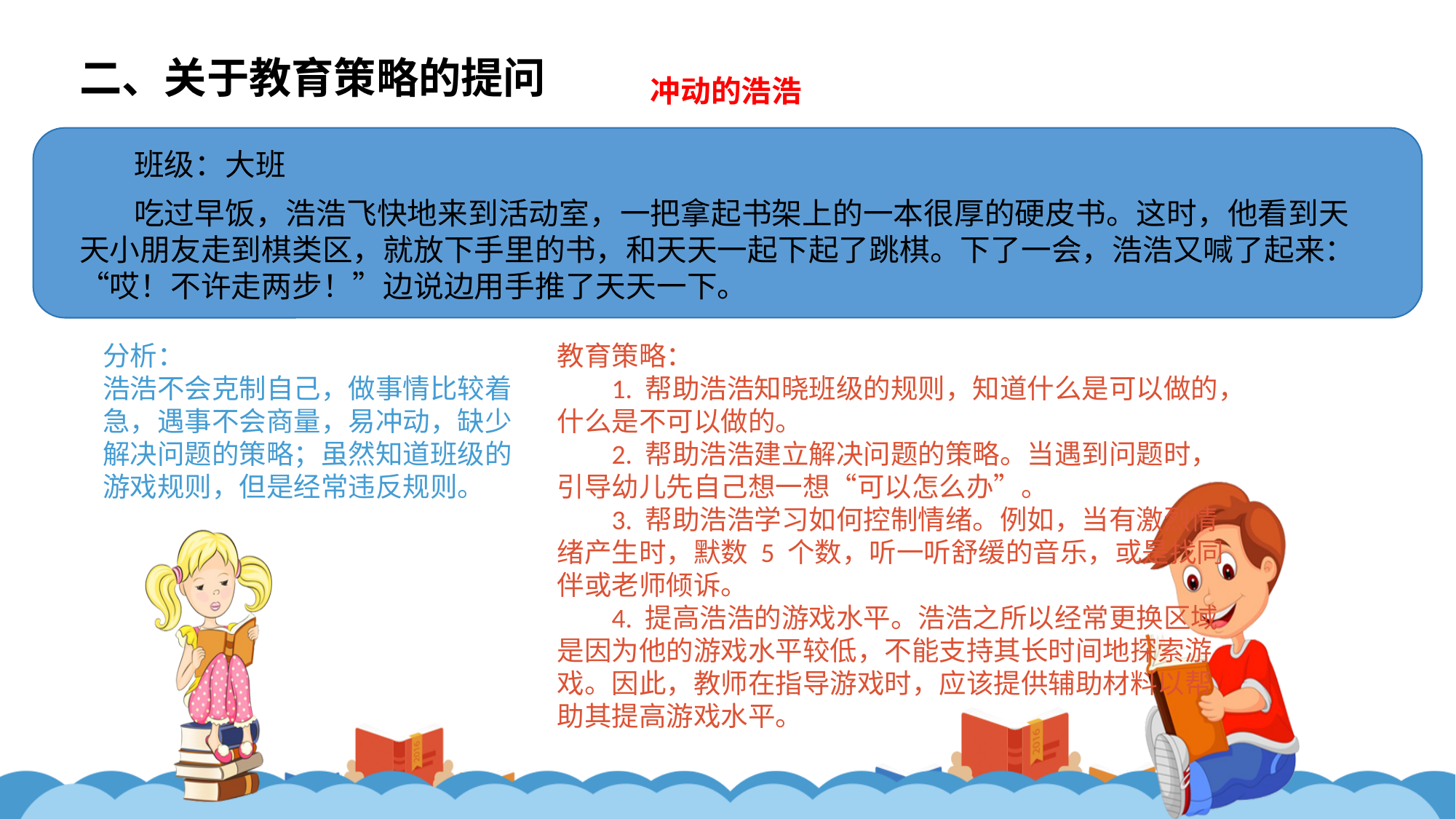

二、关于教育策略的提问
冲动的浩浩

班级：大班
吃过早饭，浩浩飞快地来到活动室，一把拿起书架上的一本很厚的硬皮书。这时，他看到天天小朋友走到棋类区，就放下手里的书，和天天一起下起了跳棋。下了一会，浩浩又喊了起来：“哎！不许走两步！”边说边用手推了天天一下。
分析：
浩浩不会克制自己，做事情比较着急，遇事不会商量，易冲动，缺少解决问题的策略；虽然知道班级的游戏规则，但是经常违反规则。
教育策略：
1. 帮助浩浩知晓班级的规则，知道什么是可以做的，什么是不可以做的。
2. 帮助浩浩建立解决问题的策略。当遇到问题时，引导幼儿先自己想一想“可以怎么办”。
3. 帮助浩浩学习如何控制情绪。例如，当有激烈情绪产生时，默数 5 个数，听一听舒缓的音乐，或是找同伴或老师倾诉。
4. 提高浩浩的游戏水平。浩浩之所以经常更换区域是因为他的游戏水平较低，不能支持其长时间地探索游戏。因此，教师在指导游戏时，应该提供辅助材料以帮助其提高游戏水平。